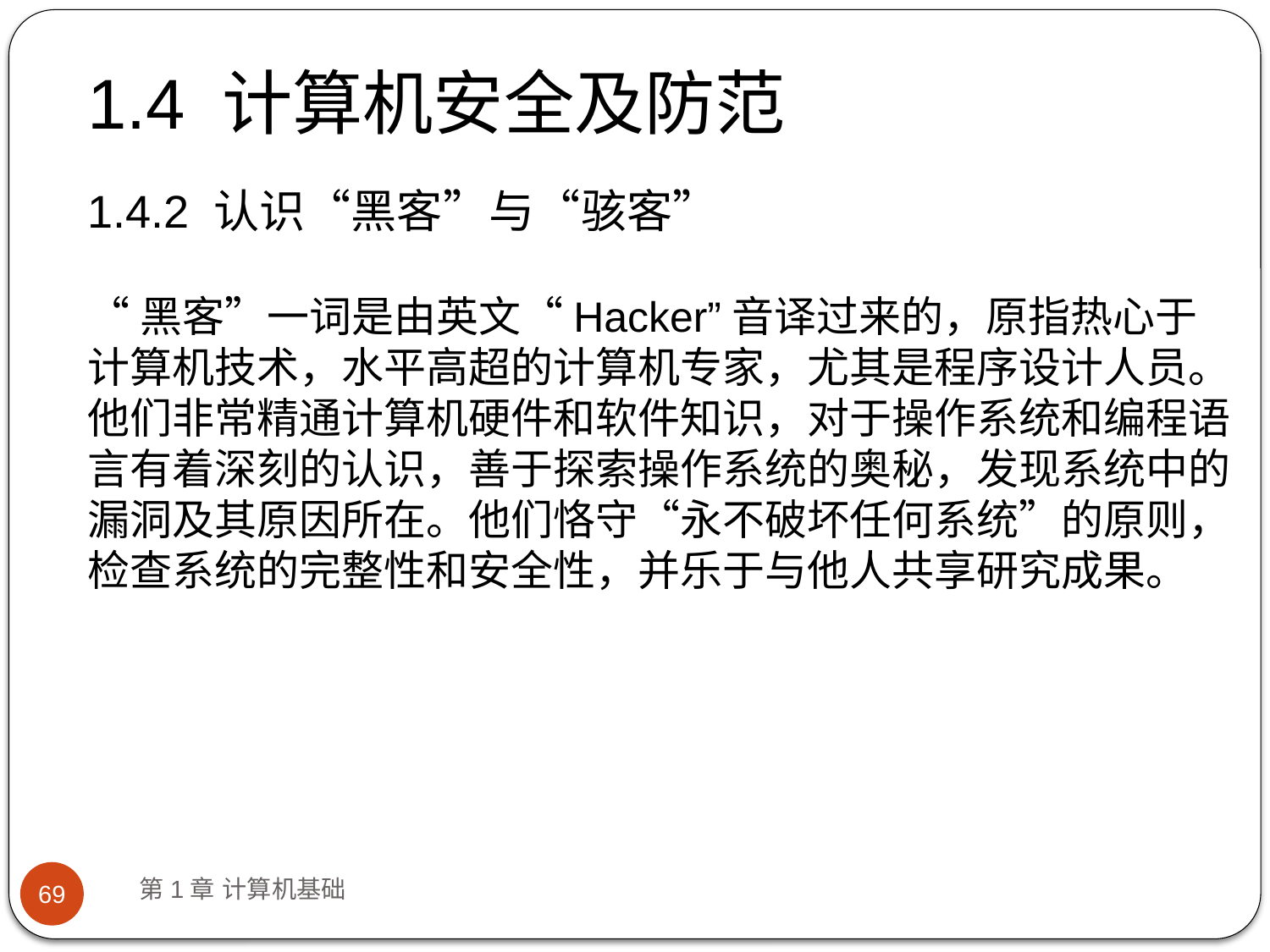

# 1.4 计算机安全及防范
1.4.2 认识“黑客”与“骇客”
“黑客”一词是由英文“Hacker”音译过来的，原指热心于计算机技术，水平高超的计算机专家，尤其是程序设计人员。 他们非常精通计算机硬件和软件知识，对于操作系统和编程语言有着深刻的认识，善于探索操作系统的奥秘，发现系统中的漏洞及其原因所在。他们恪守“永不破坏任何系统”的原则，检查系统的完整性和安全性，并乐于与他人共享研究成果。
第1章 计算机基础
69